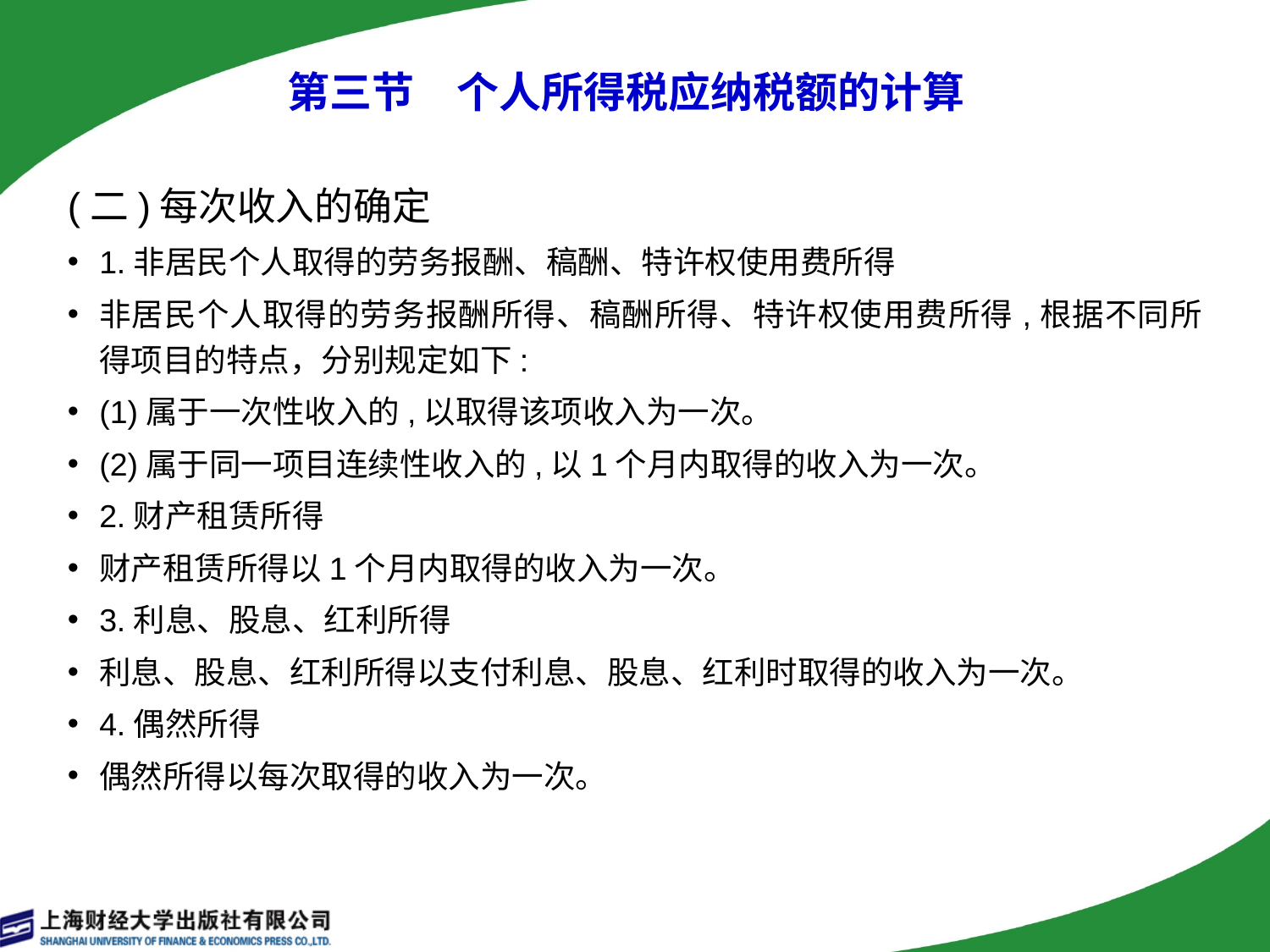

第三节　个人所得税应纳税额的计算
(二)每次收入的确定
1.非居民个人取得的劳务报酬、稿酬、特许权使用费所得
非居民个人取得的劳务报酬所得、稿酬所得、特许权使用费所得,根据不同所得项目的特点，分别规定如下:
(1)属于一次性收入的,以取得该项收入为一次。
(2)属于同一项目连续性收入的,以1个月内取得的收入为一次。
2.财产租赁所得
财产租赁所得以1个月内取得的收入为一次。
3.利息、股息、红利所得
利息、股息、红利所得以支付利息、股息、红利时取得的收入为一次。
4.偶然所得
偶然所得以每次取得的收入为一次。